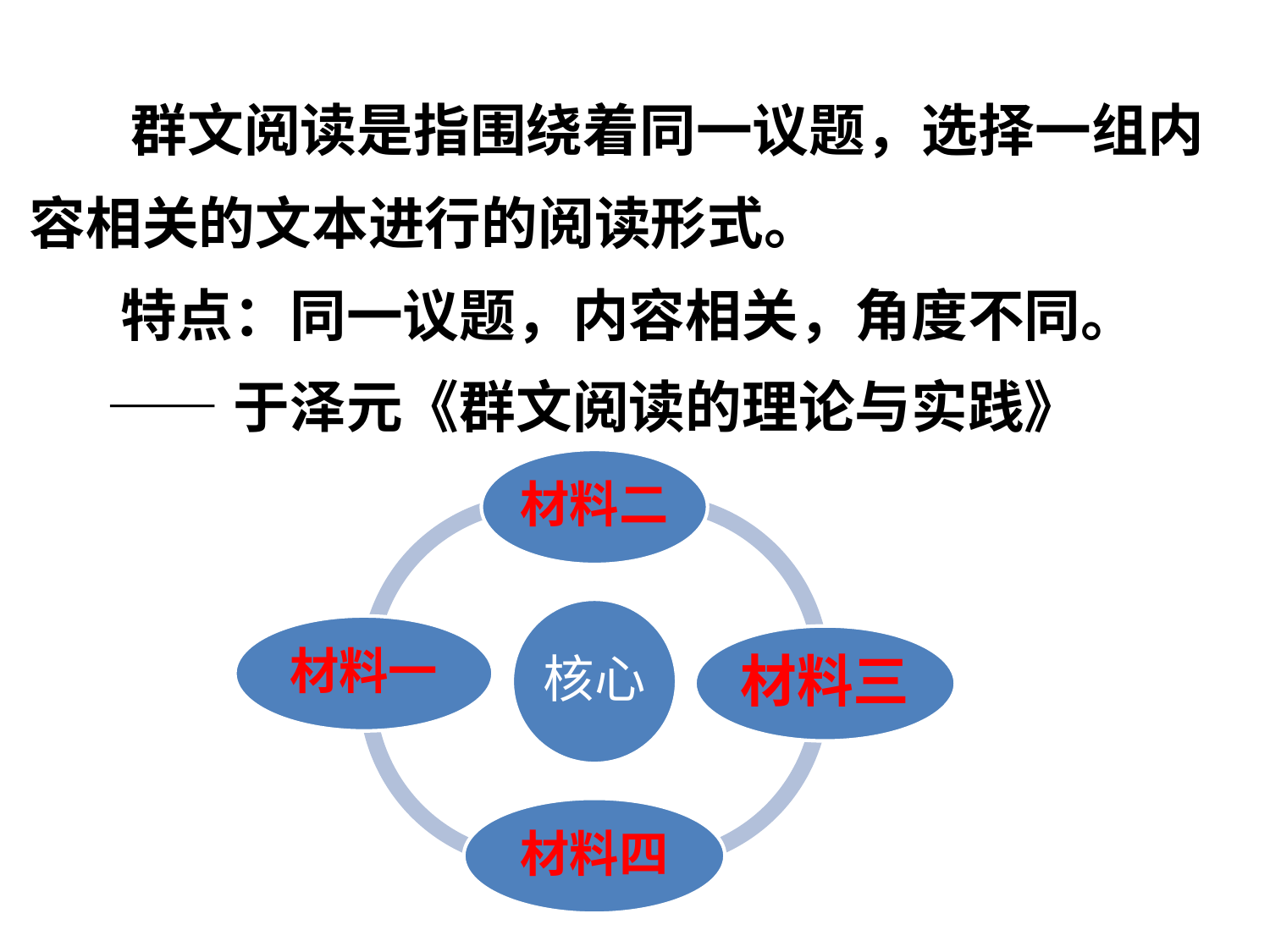

群文阅读是指围绕着同一议题，选择一组内容相关的文本进行的阅读形式。
      特点：同一议题，内容相关，角度不同。
      ——于泽元《群文阅读的理论与实践》
核心
材料二
材料三
材料四
材料一